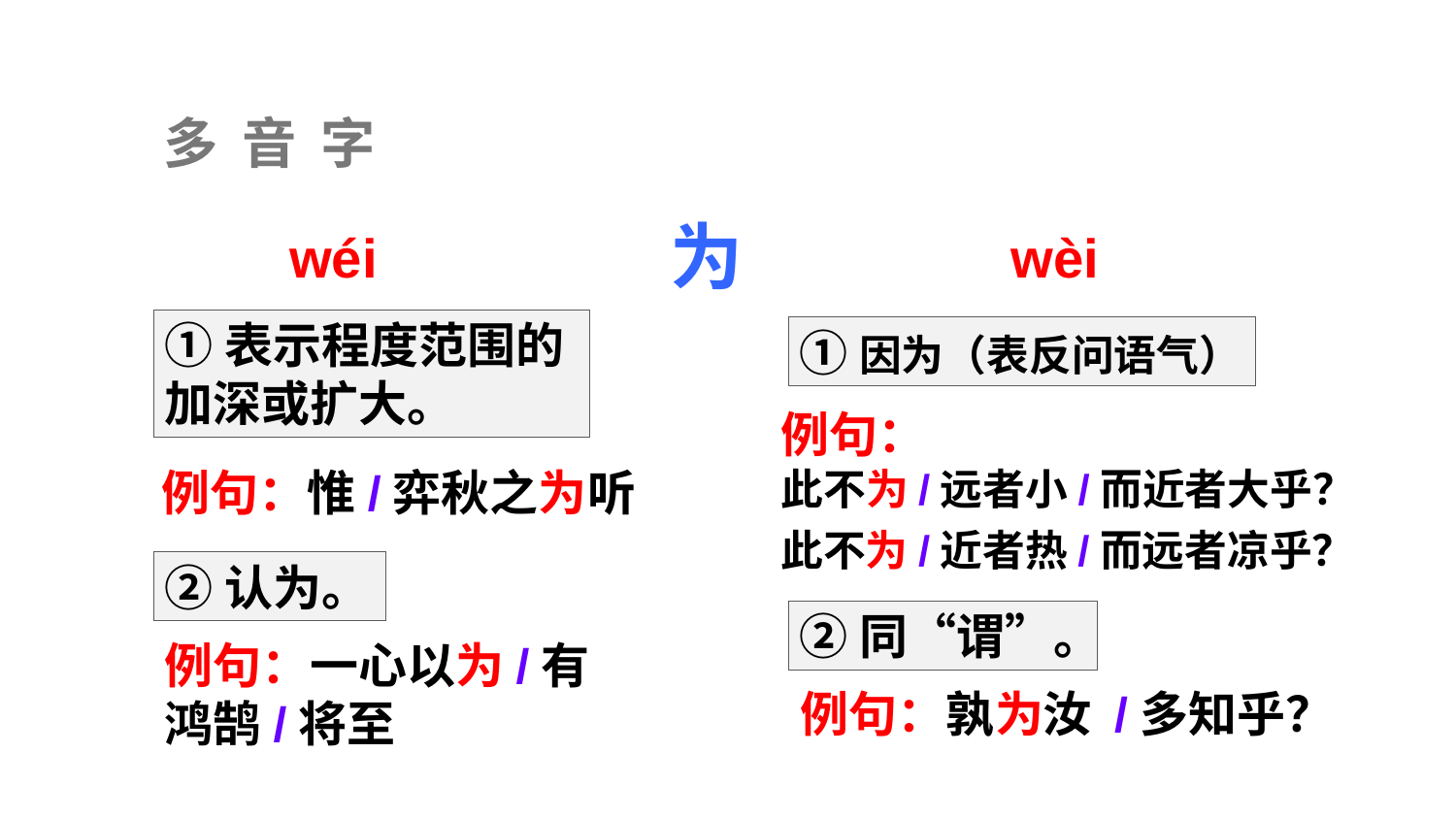

多音字
为
wéi
wèi
①表示程度范围的加深或扩大。
①因为（表反问语气）
例句：
此不为/远者小/而近者大乎？
此不为/近者热/而远者凉乎？
例句：惟/弈秋之为听
②认为。
②同“谓”。
例句：一心以为/有鸿鹄/将至
例句：孰为汝 /多知乎？